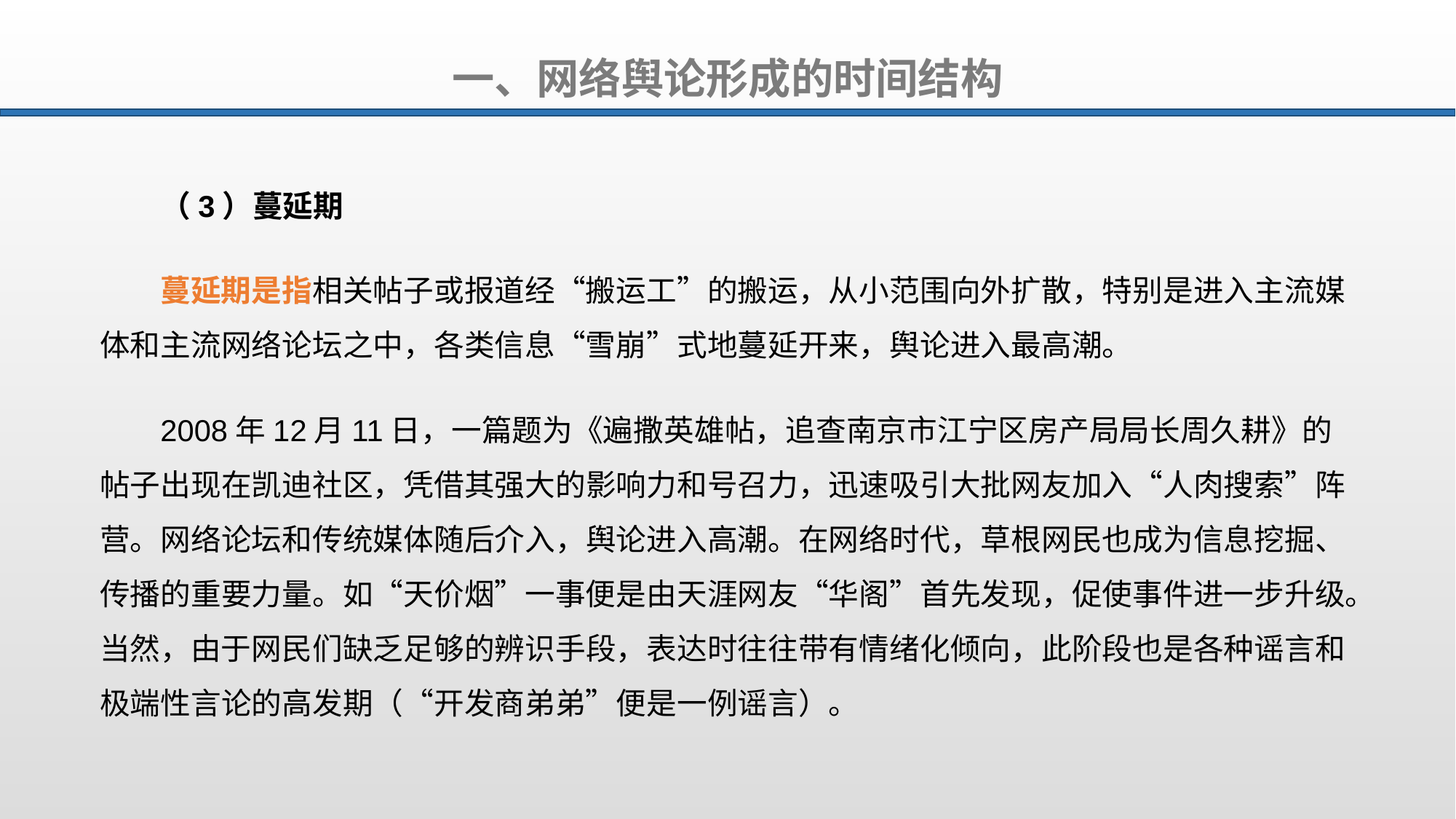

一、网络舆论形成的时间结构

（3）蔓延期
蔓延期是指相关帖子或报道经“搬运工”的搬运，从小范围向外扩散，特别是进入主流媒体和主流网络论坛之中，各类信息“雪崩”式地蔓延开来，舆论进入最高潮。
2008年12月11日，一篇题为《遍撒英雄帖，追查南京市江宁区房产局局长周久耕》的帖子出现在凯迪社区，凭借其强大的影响力和号召力，迅速吸引大批网友加入“人肉搜索”阵营。网络论坛和传统媒体随后介入，舆论进入高潮。在网络时代，草根网民也成为信息挖掘、传播的重要力量。如“天价烟”一事便是由天涯网友“华阁”首先发现，促使事件进一步升级。当然，由于网民们缺乏足够的辨识手段，表达时往往带有情绪化倾向，此阶段也是各种谣言和极端性言论的高发期（“开发商弟弟”便是一例谣言）。